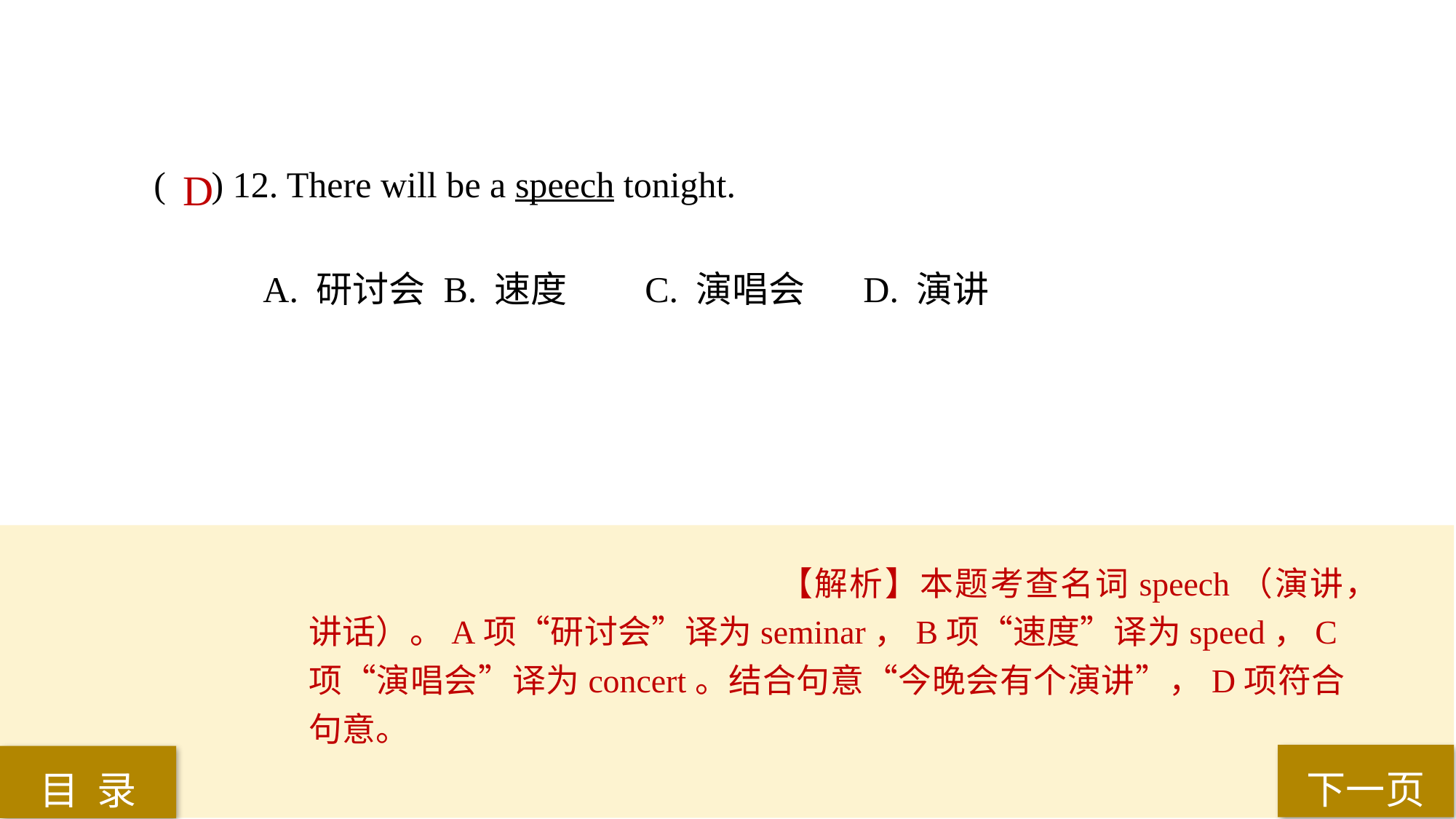

(     ) 12. There will be a speech tonight.

A. 研讨会	 B. 速度 	C. 演唱会 	D. 演讲
D
【解析】本题考查名词speech（演讲，讲话）。A项“研讨会”译为seminar，B项“速度”译为speed，C项“演唱会”译为concert。结合句意“今晚会有个演讲”，D项符合句意。